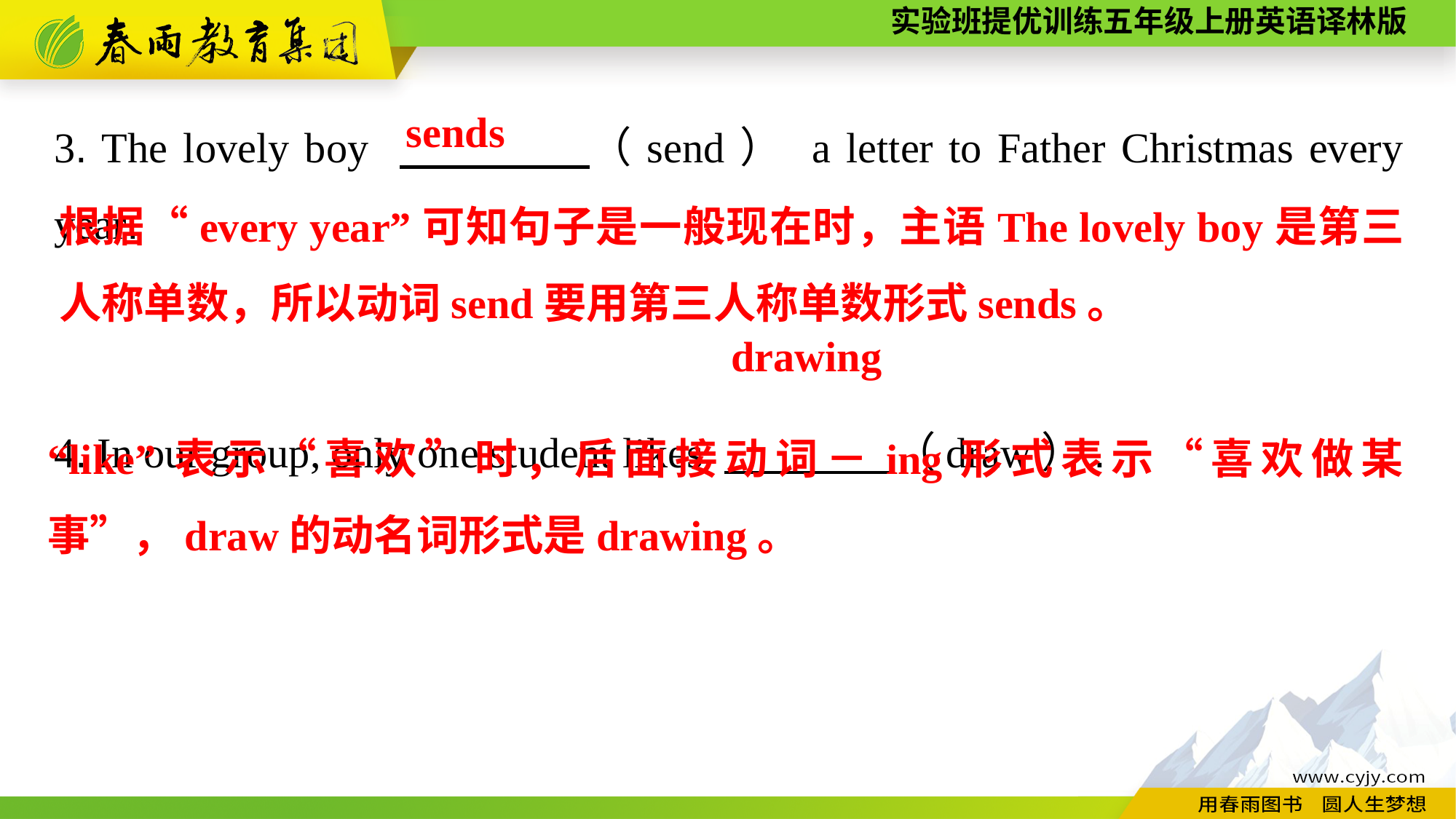

3. The lovely boy 　　　　（send） a letter to Father Christmas every year.

4. In our group, only one student likes 　　　　（draw）.
sends
根据“every year”可知句子是一般现在时，主语The lovely boy是第三人称单数，所以动词send要用第三人称单数形式sends。
drawing
“like”表示“喜欢”时，后面接动词－ing形式表示“喜欢做某事”，draw的动名词形式是drawing。